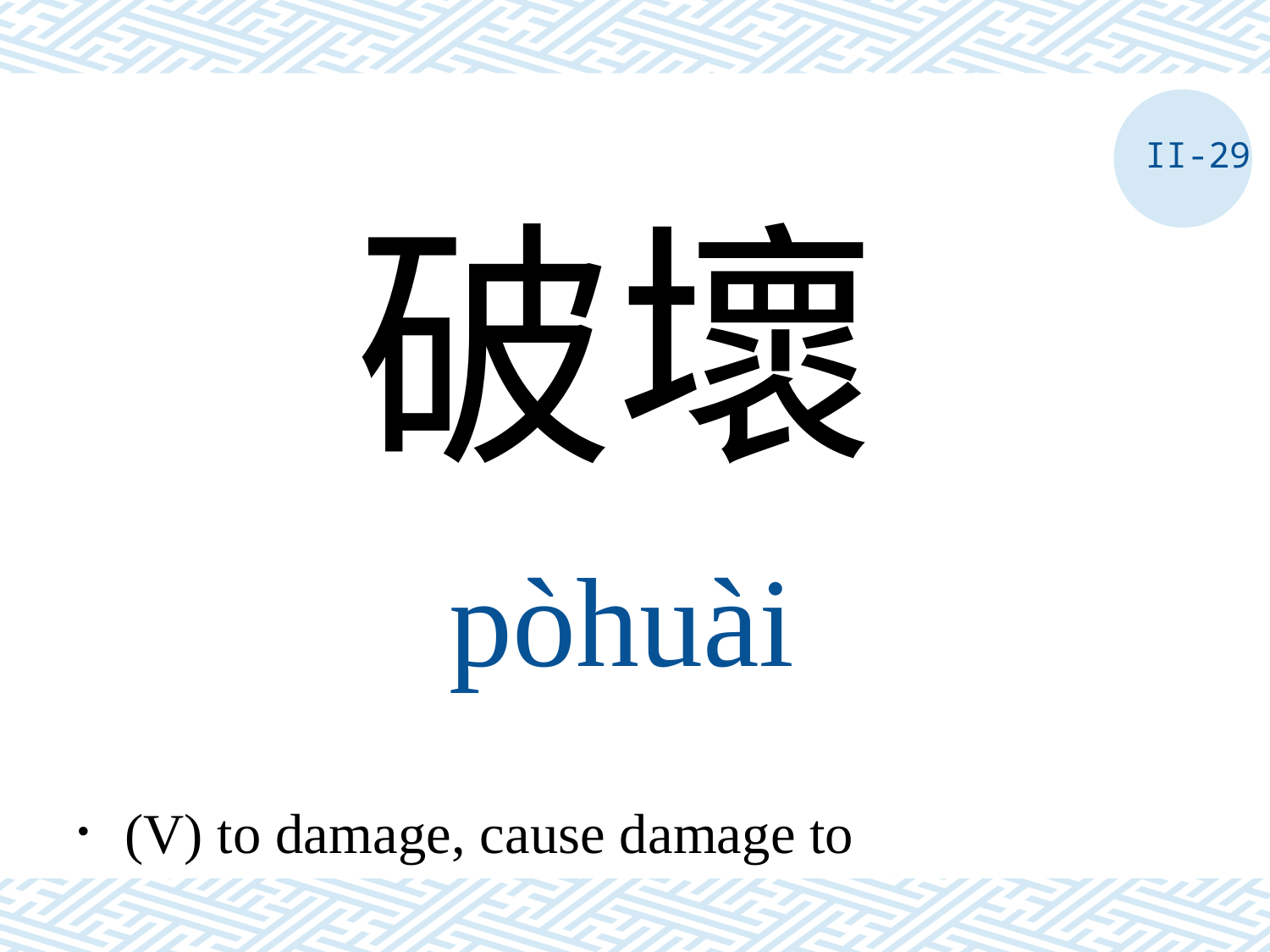

II-29

破壞
pòhuài
．(V) to damage, cause damage to